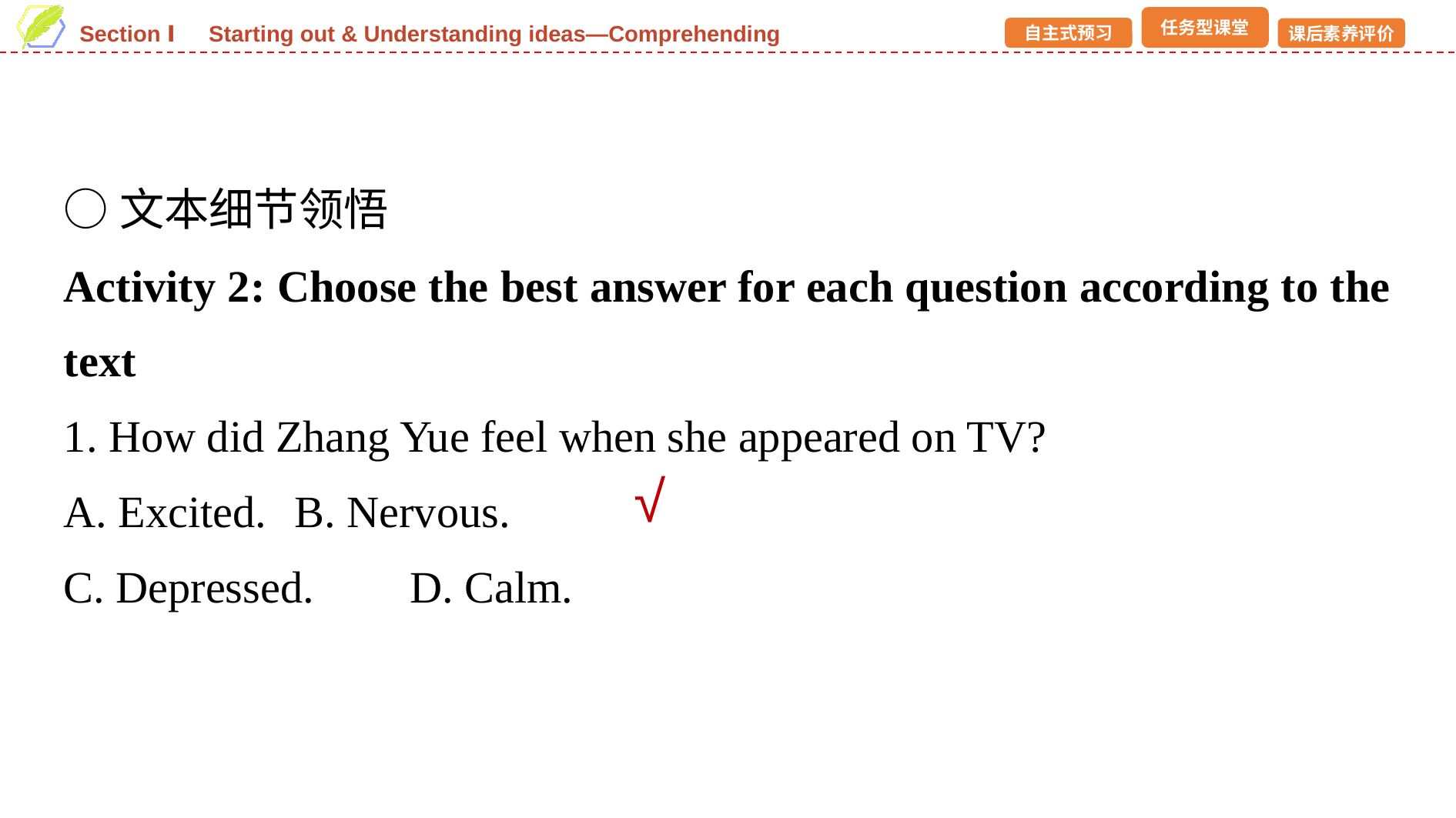

○文本细节领悟
Activity 2: Choose the best answer for each question according to the text
1. How did Zhang Yue feel when she appeared on TV?
A. Excited.  	B. Nervous.
C. Depressed.  	D. Calm.
√